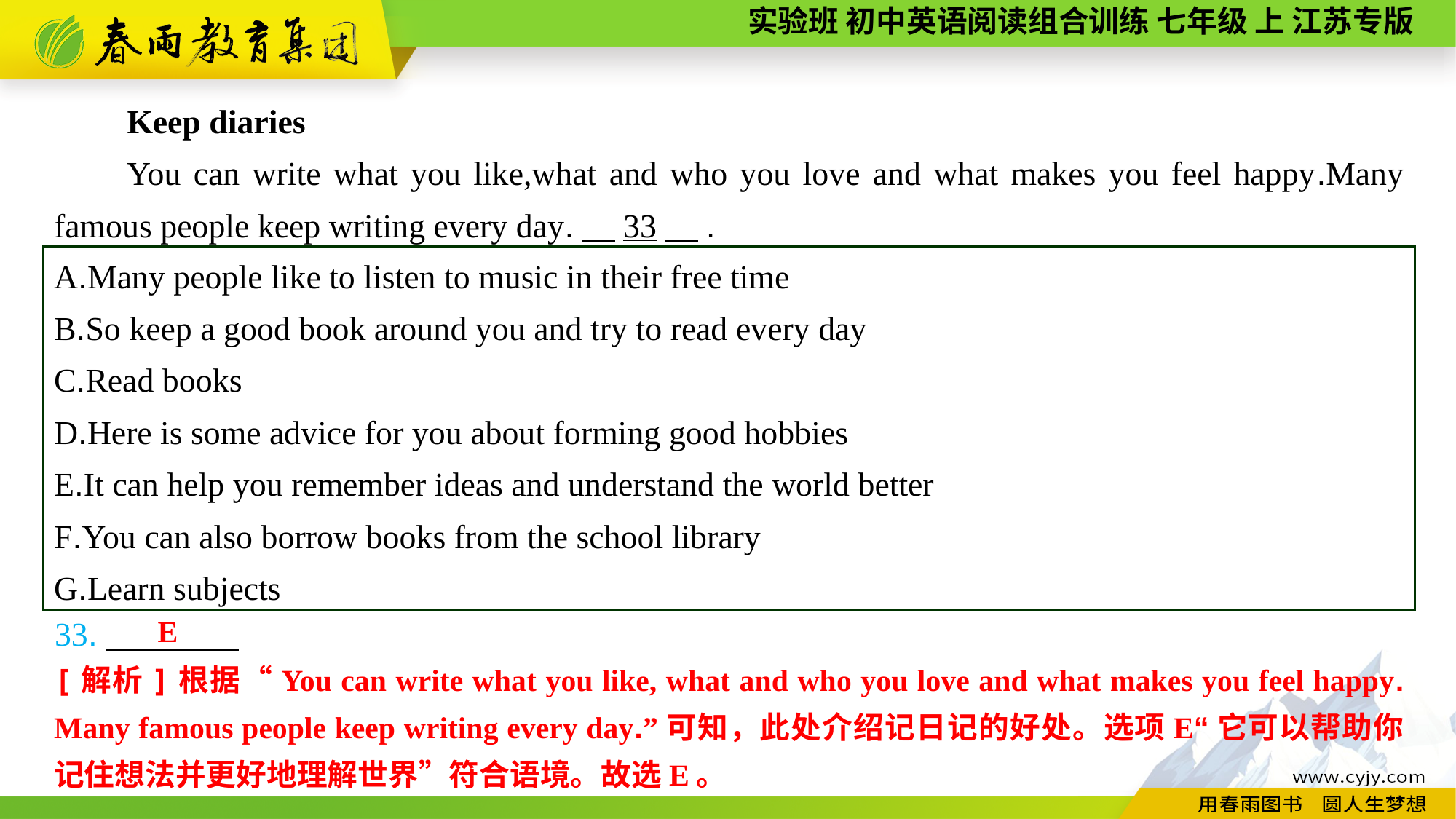

Keep diaries
You can write what you like,what and who you love and what makes you feel happy.Many famous people keep writing every day.　33　.
A.Many people like to listen to music in their free time
B.So keep a good book around you and try to read every day
C.Read books
D.Here is some advice for you about forming good hobbies
E.It can help you remember ideas and understand the world better
F.You can also borrow books from the school library
G.Learn subjects

E
33.
[解析]根据“You can write what you like, what and who you love and what makes you feel happy. Many famous people keep writing every day.”可知，此处介绍记日记的好处。选项E“它可以帮助你记住想法并更好地理解世界”符合语境。故选E。